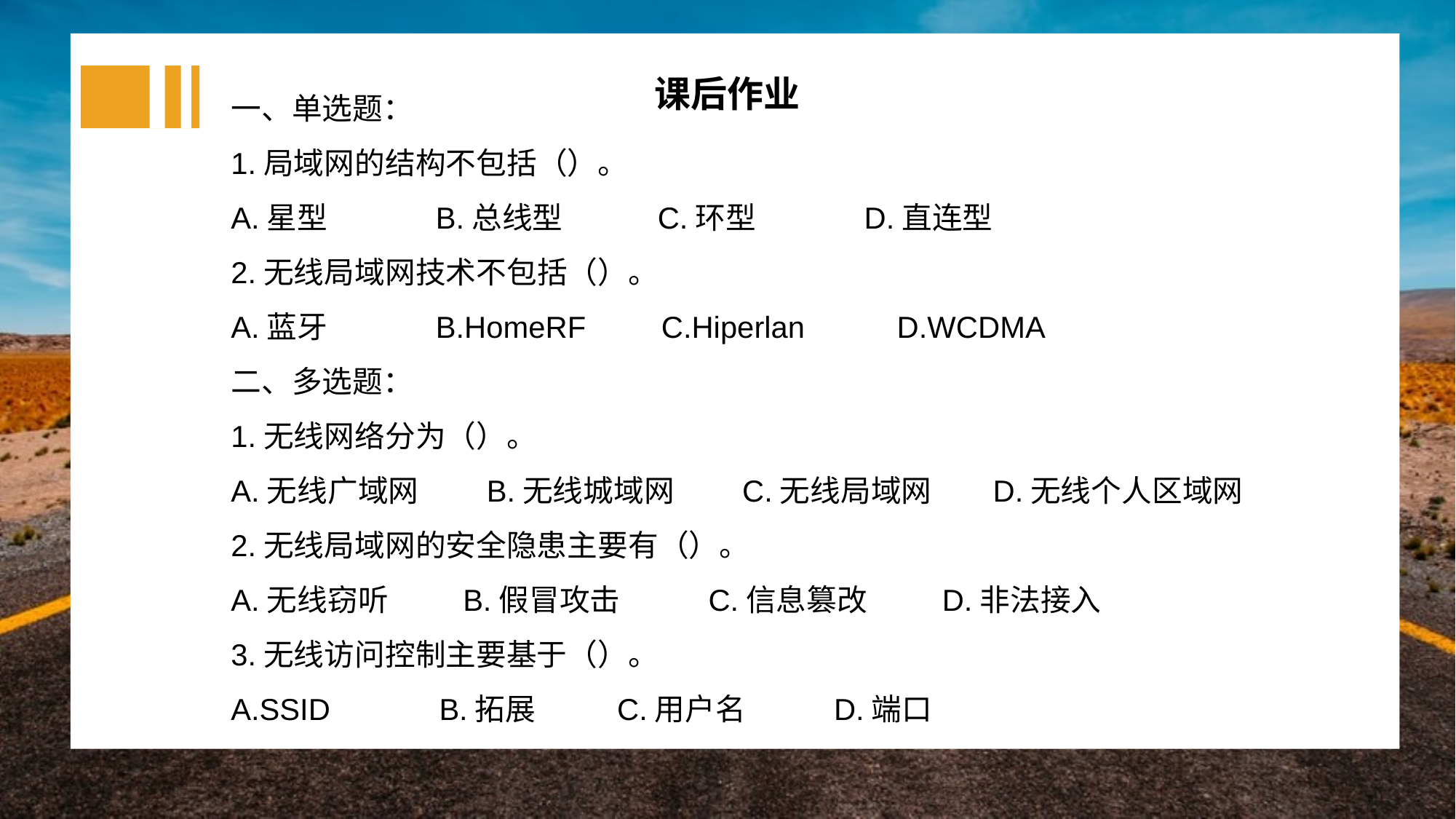

一、单选题：
1.局域网的结构不包括（）。
A.星型               B.总线型             C.环型               D.直连型
2.无线局域网技术不包括（）。
A.蓝牙               B.HomeRF         C.Hiperlan           D.WCDMA
二、多选题：
1.无线网络分为（）。
A.无线广域网         B.无线城域网         C.无线局域网        D.无线个人区域网
2.无线局域网的安全隐患主要有（）。
A.无线窃听          B.假冒攻击            C.信息篡改          D.非法接入
3.无线访问控制主要基于（）。
A.SSID             B.拓展           C.用户名            D.端口
课后作业